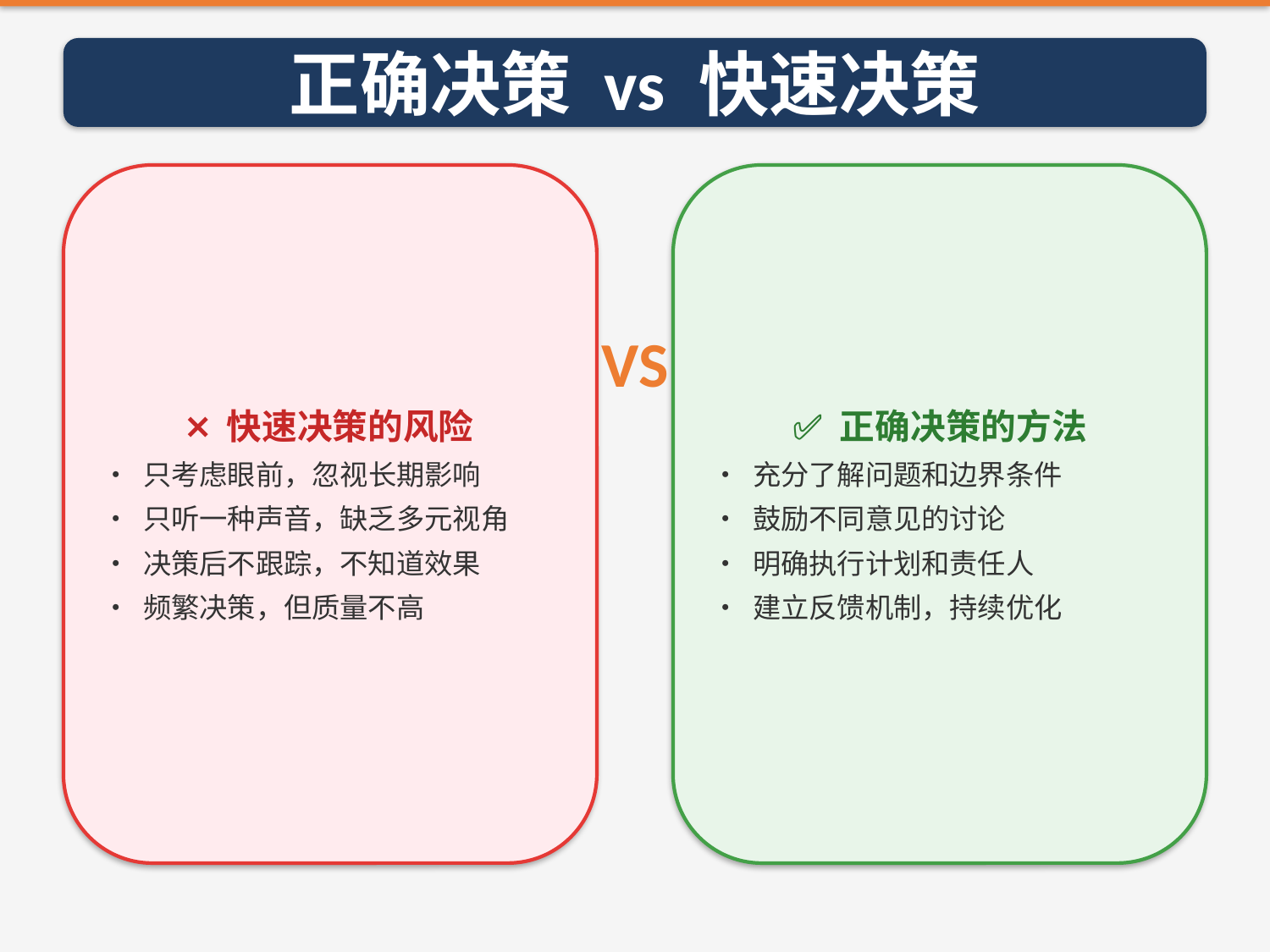

正确决策 vs 快速决策
❌ 快速决策的风险
• 只考虑眼前，忽视长期影响
• 只听一种声音，缺乏多元视角
• 决策后不跟踪，不知道效果
• 频繁决策，但质量不高
✅ 正确决策的方法
• 充分了解问题和边界条件
• 鼓励不同意见的讨论
• 明确执行计划和责任人
• 建立反馈机制，持续优化
VS